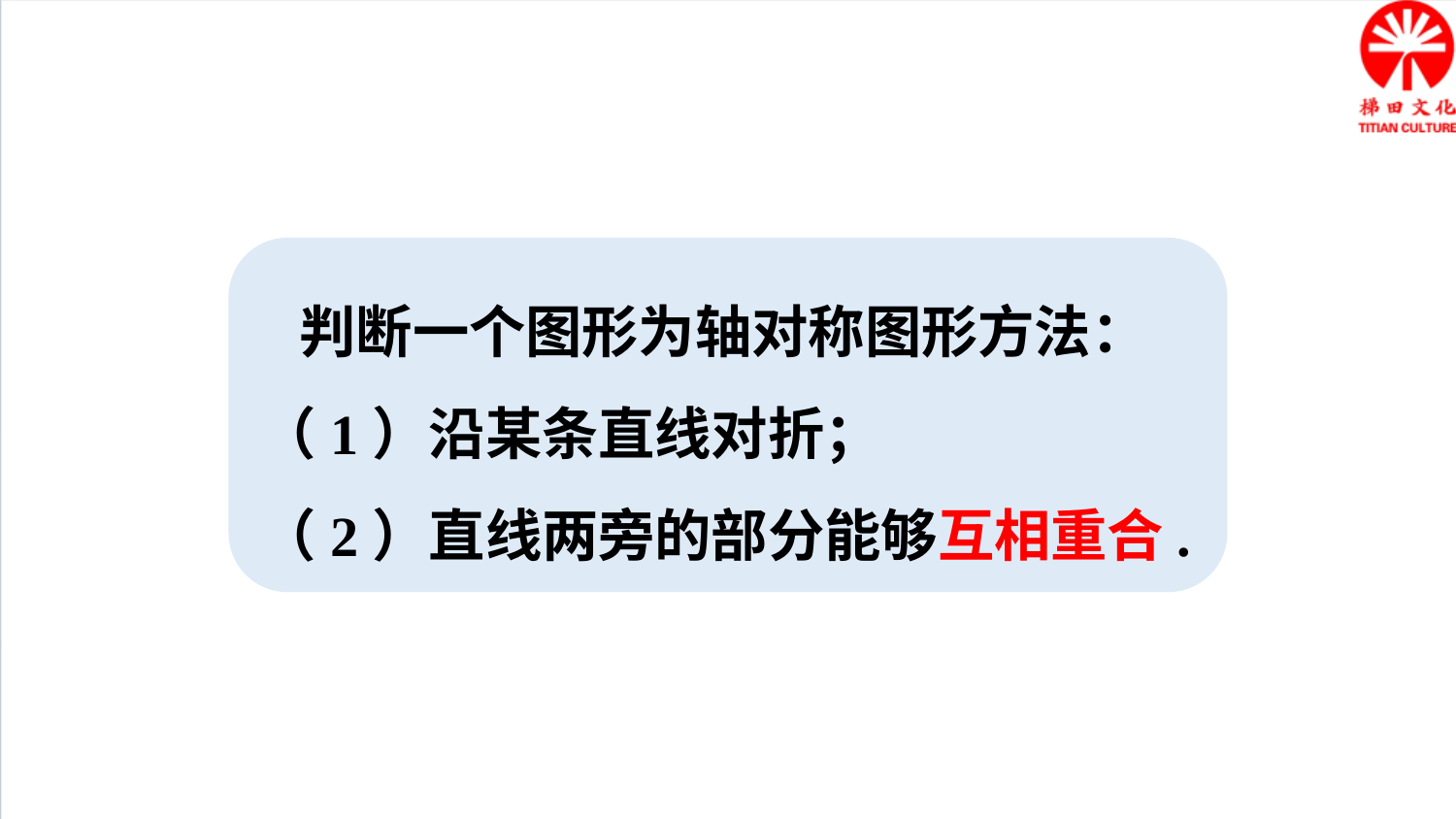

判断一个图形为轴对称图形方法：
（1）沿某条直线对折；
（2）直线两旁的部分能够互相重合.